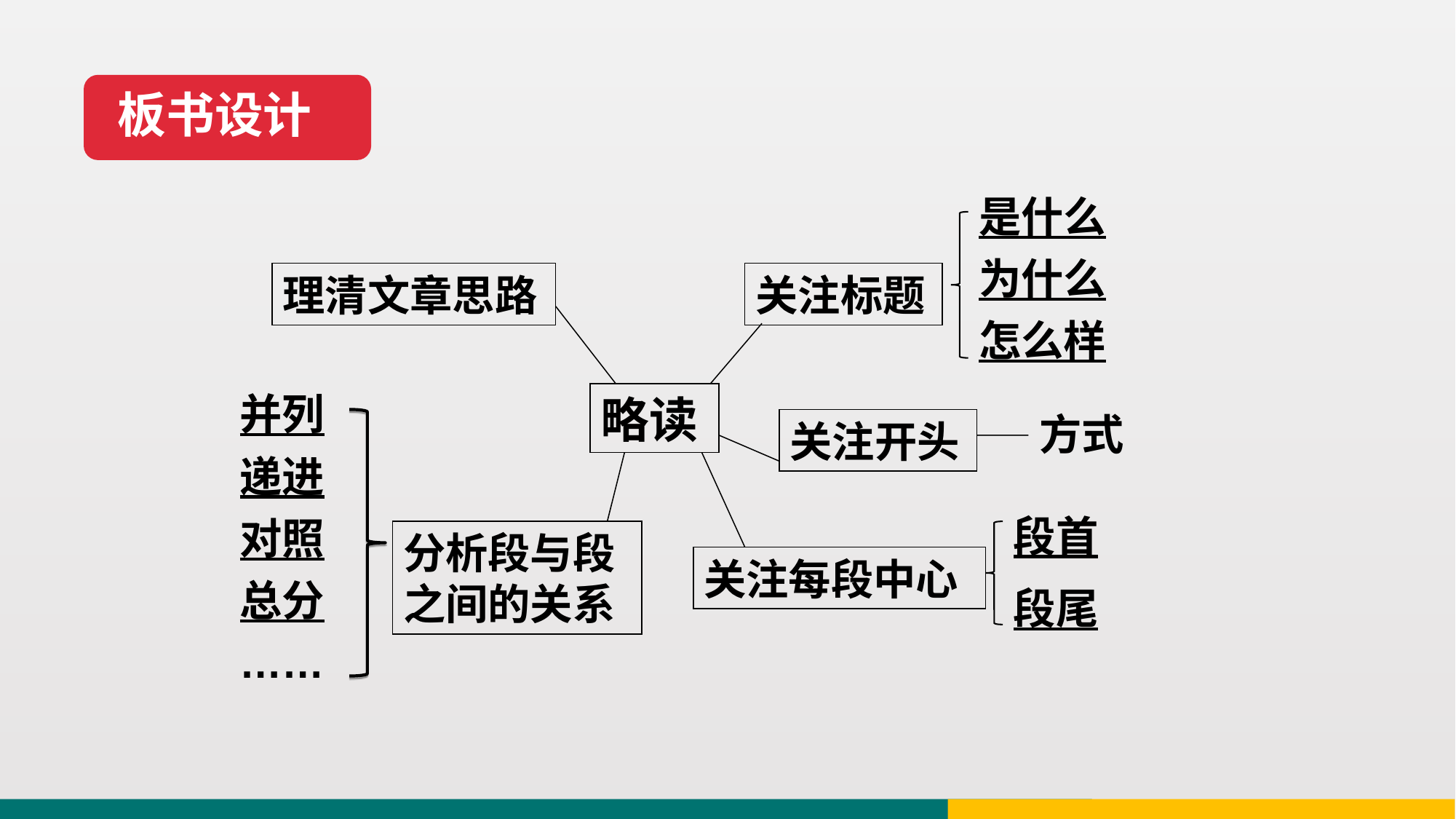

板书设计
是什么
为什么
怎么样

理清文章思路
关注标题

略读
并列
递进
对照
总分
……
方式

关注开头

段首
段尾
分析段与段之间的关系

关注每段中心